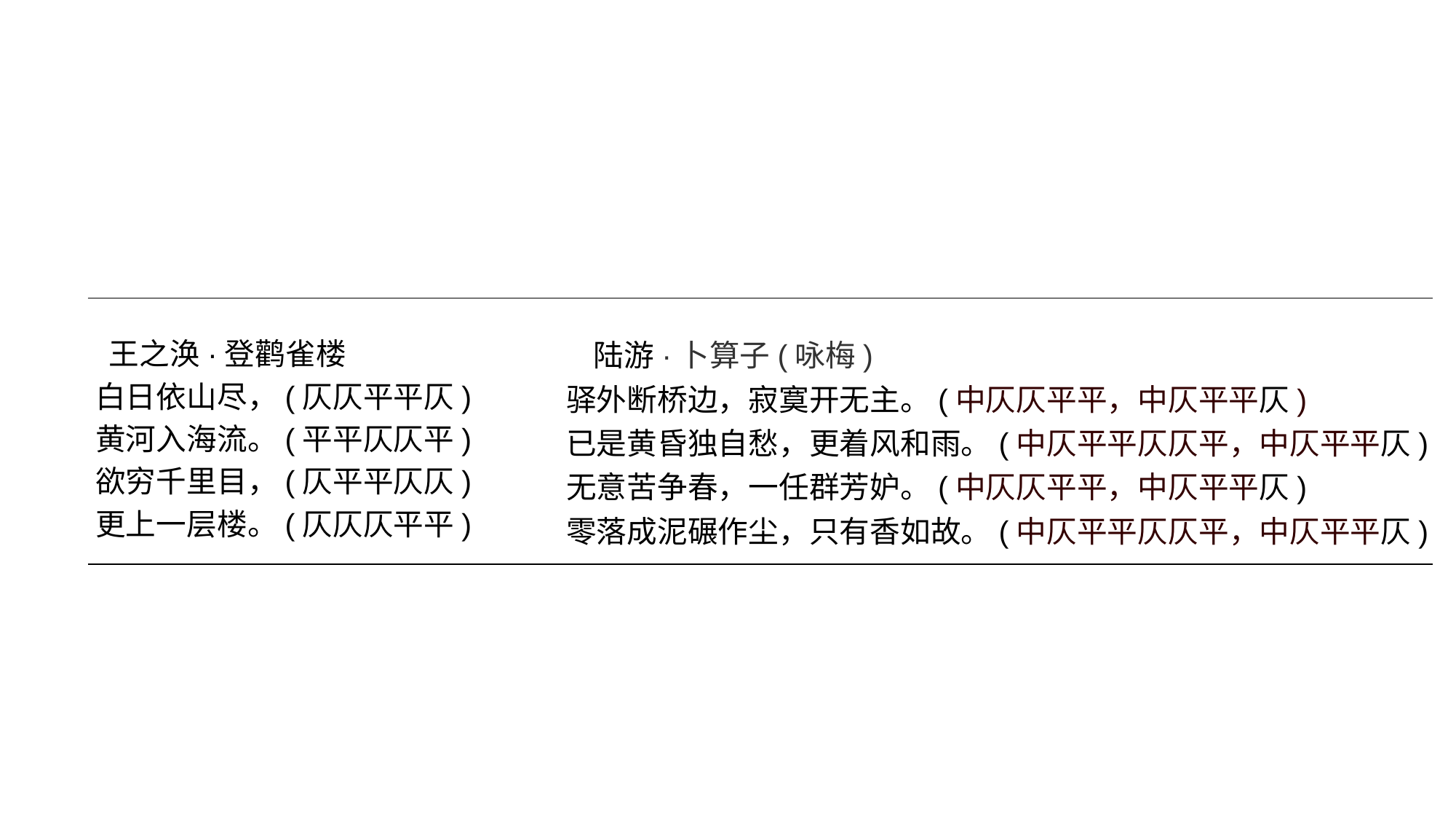

王之涣·登鹳雀楼
  白日依山尽，(仄仄平平仄)
  黄河入海流。(平平仄仄平)
  欲穷千里目，(仄平平仄仄)
  更上一层楼。(仄仄仄平平)
   陆游·卜算子(咏梅)
驿外断桥边，寂寞开无主。(中仄仄平平，中仄平平仄)
已是黄昏独自愁，更着风和雨。(中仄平平仄仄平，中仄平平仄)
无意苦争春，一任群芳妒。(中仄仄平平，中仄平平仄)
零落成泥碾作尘，只有香如故。(中仄平平仄仄平，中仄平平仄)